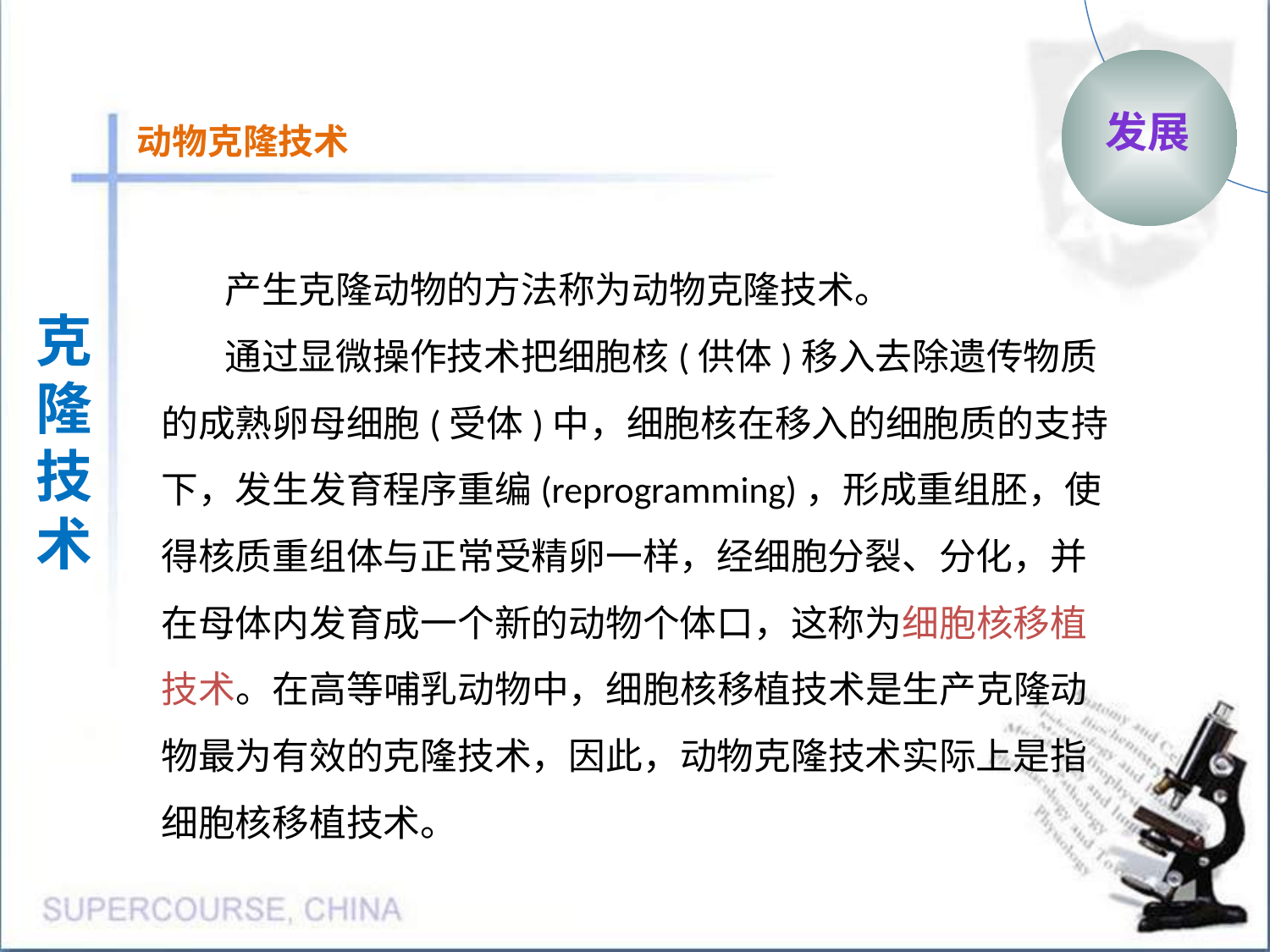

动植物
克隆

发展
动物克隆技术
产生克隆动物的方法称为动物克隆技术。
通过显微操作技术把细胞核(供体)移入去除遗传物质的成熟卵母细胞(受体)中，细胞核在移入的细胞质的支持下，发生发育程序重编(reprogramming)，形成重组胚，使得核质重组体与正常受精卵一样，经细胞分裂、分化，并在母体内发育成一个新的动物个体口，这称为细胞核移植技术。在高等哺乳动物中，细胞核移植技术是生产克隆动物最为有效的克隆技术，因此，动物克隆技术实际上是指细胞核移植技术。
克隆
技术